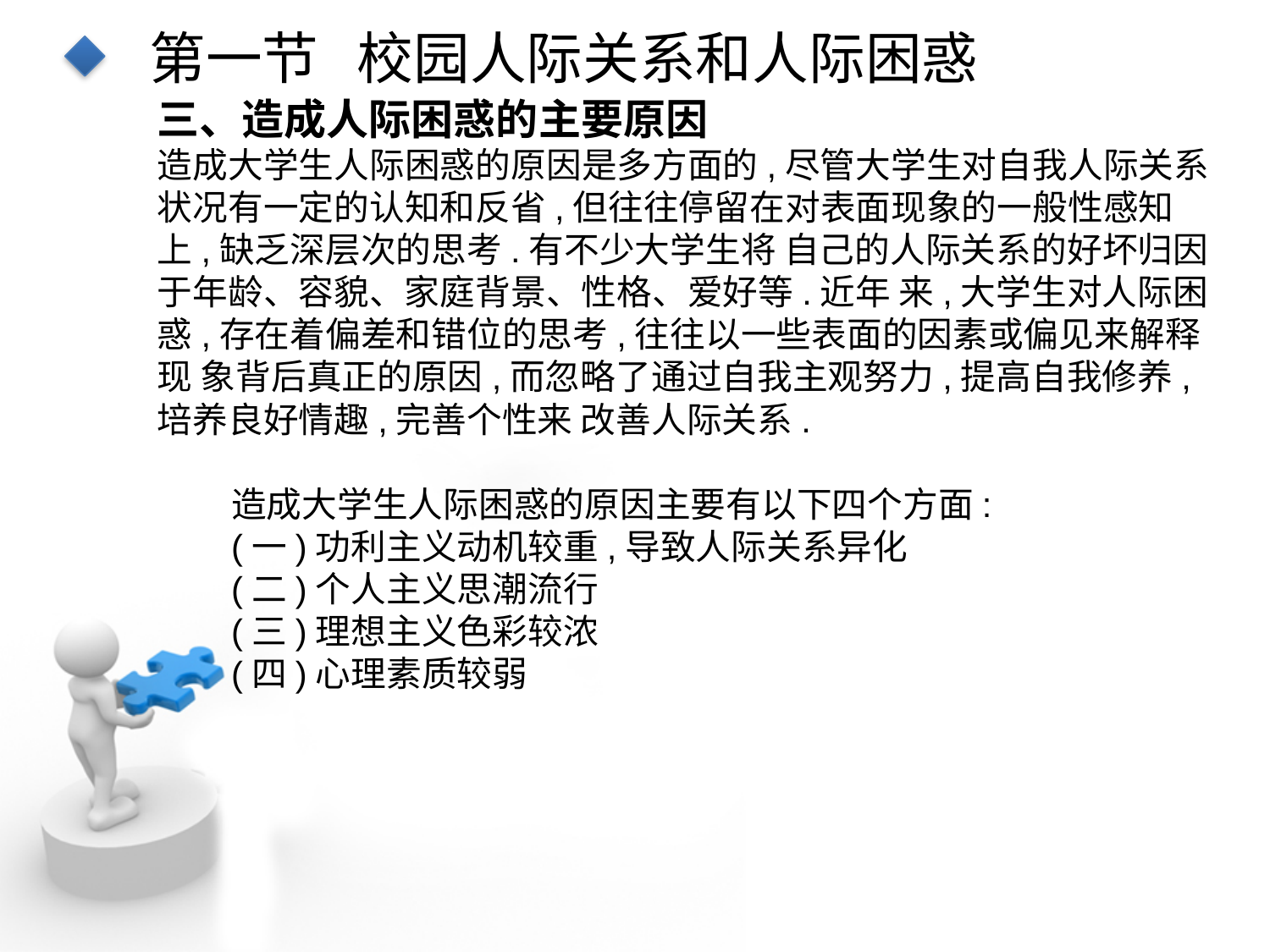

第一节   校园人际关系和人际困惑

三、造成人际困惑的主要原因
造成大学生人际困惑的原因是多方面的,尽管大学生对自我人际关系状况有一定的认知和反省,但往往停留在对表面现象的一般性感知上,缺乏深层次的思考.有不少大学生将 自己的人际关系的好坏归因于年龄、容貌、家庭背景、性格、爱好等.近年 来,大学生对人际困惑,存在着偏差和错位的思考,往往以一些表面的因素或偏见来解释现 象背后真正的原因,而忽略了通过自我主观努力,提高自我修养,培养良好情趣,完善个性来 改善人际关系.

造成大学生人际困惑的原因主要有以下四个方面:
(一)功利主义动机较重,导致人际关系异化
(二)个人主义思潮流行
(三)理想主义色彩较浓
(四)心理素质较弱

点击添加文本
点击添加文本
点击添加文本
点击添加文本